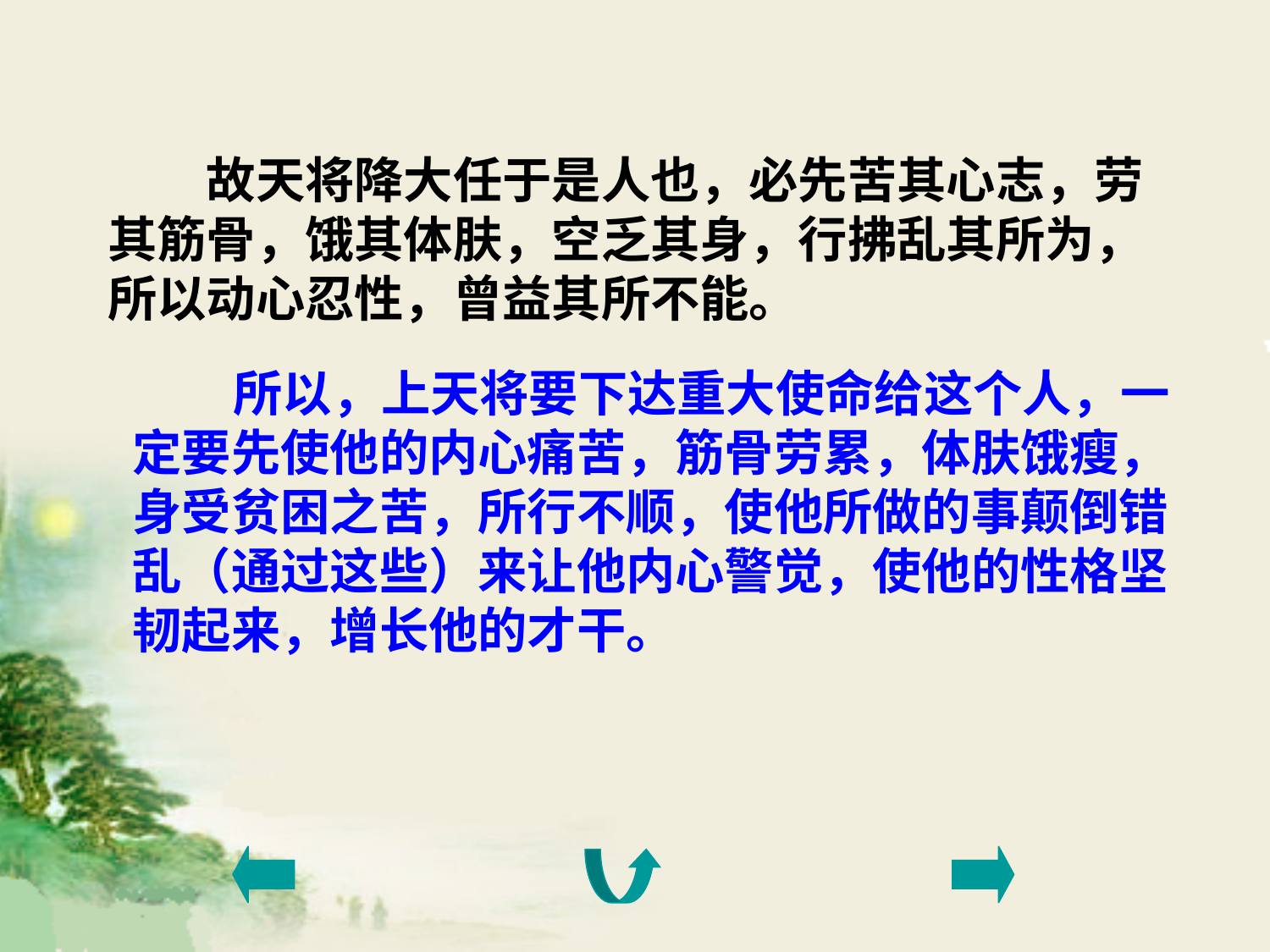

# 故天将降大任于是人也，必先苦其心志，劳其筋骨，饿其体肤，空乏其身，行拂乱其所为，所以动心忍性，曾益其所不能。
　　　所以，上天将要下达重大使命给这个人，一定要先使他的内心痛苦，筋骨劳累，体肤饿瘦，身受贫困之苦，所行不顺，使他所做的事颠倒错乱（通过这些）来让他内心警觉，使他的性格坚韧起来，增长他的才干。